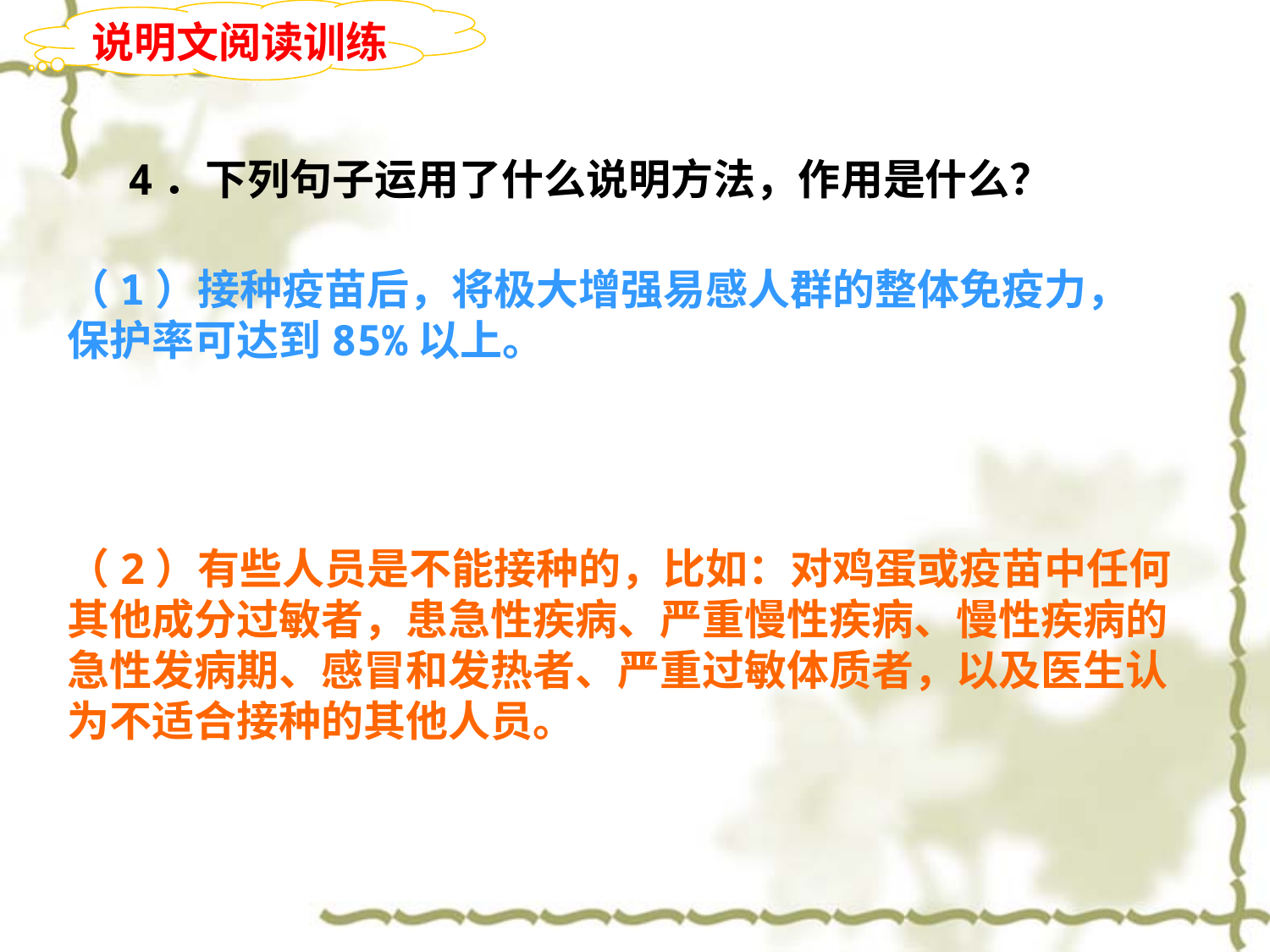

说明文阅读训练
4．下列句子运用了什么说明方法，作用是什么？

（1）接种疫苗后，将极大增强易感人群的整体免疫力，保护率可达到85%以上。
（2）有些人员是不能接种的，比如：对鸡蛋或疫苗中任何其他成分过敏者，患急性疾病、严重慢性疾病、慢性疾病的急性发病期、感冒和发热者、严重过敏体质者，以及医生认为不适合接种的其他人员。